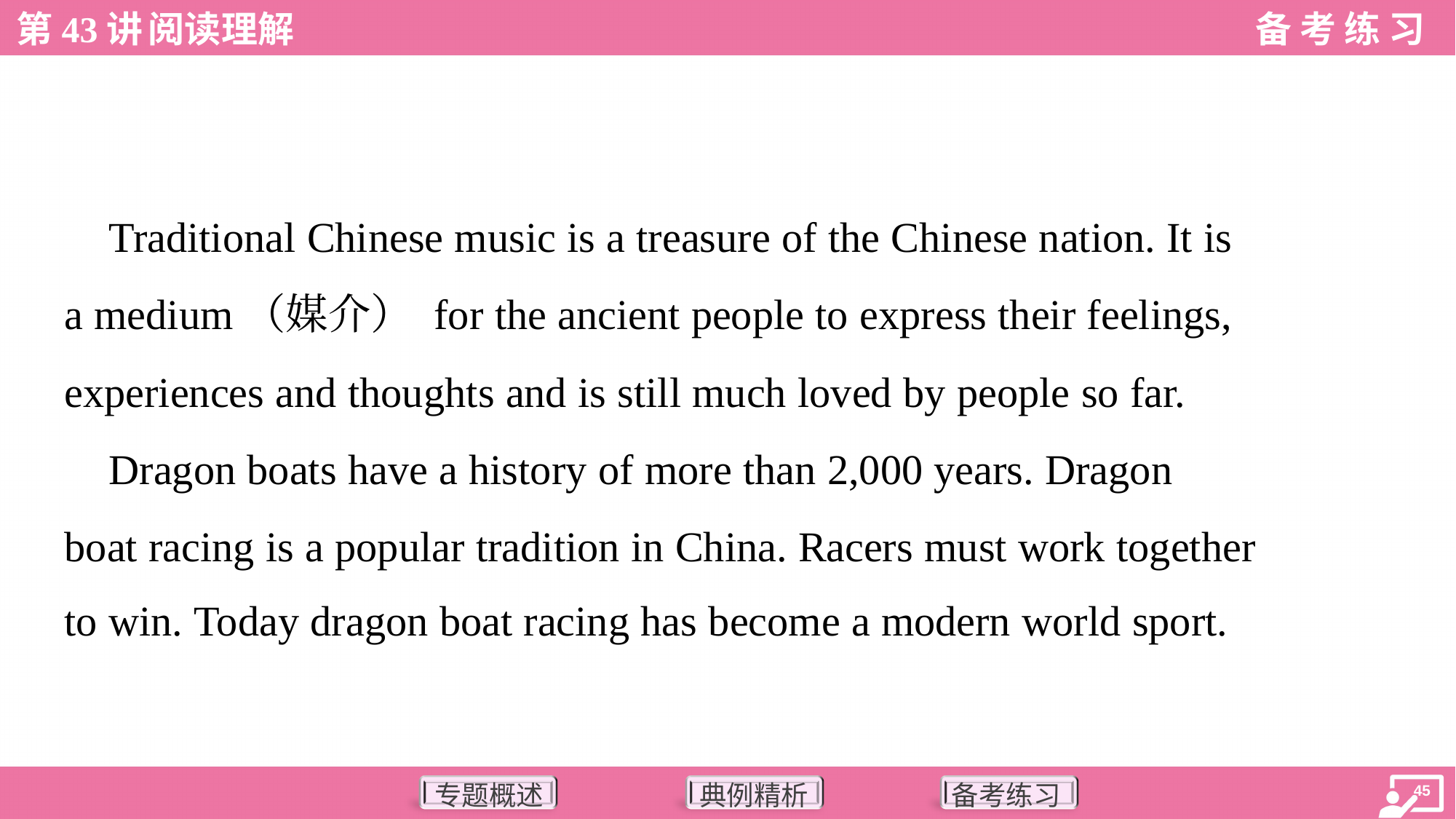

Traditional Chinese music is a treasure of the Chinese nation. It is
a medium（媒介） for the ancient people to express their feelings,
experiences and thoughts and is still much loved by people so far.
    Dragon boats have a history of more than 2,000 years. Dragon
boat racing is a popular tradition in China. Racers must work together
to win. Today dragon boat racing has become a modern world sport.